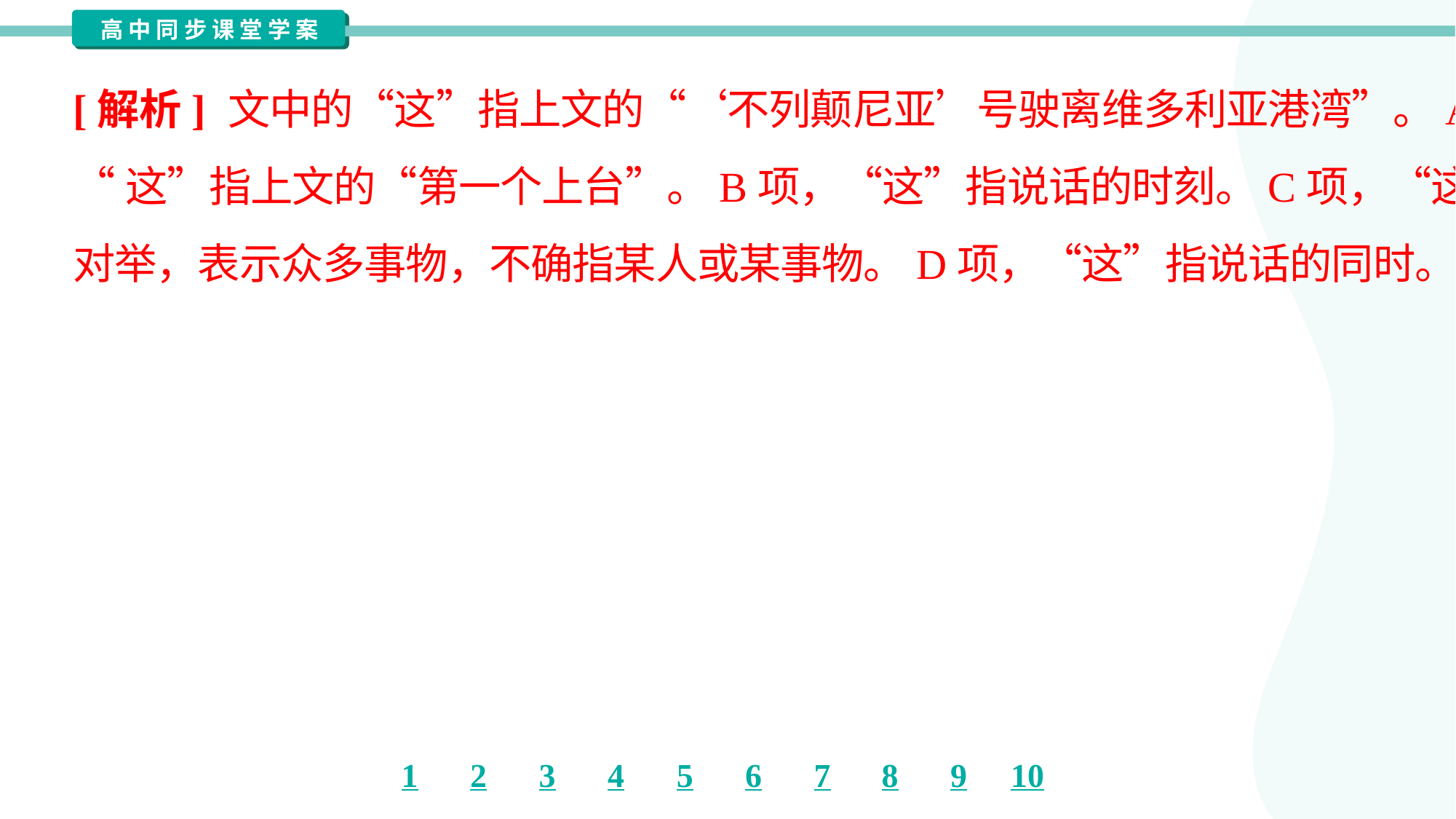

[解析] 文中的“这”指上文的“‘不列颠尼亚’号驶离维多利亚港湾”。A项，
“这”指上文的“第一个上台”。B项，“这”指说话的时刻。C项，“这”和“那”
对举，表示众多事物，不确指某人或某事物。D项，“这”指说话的同时。